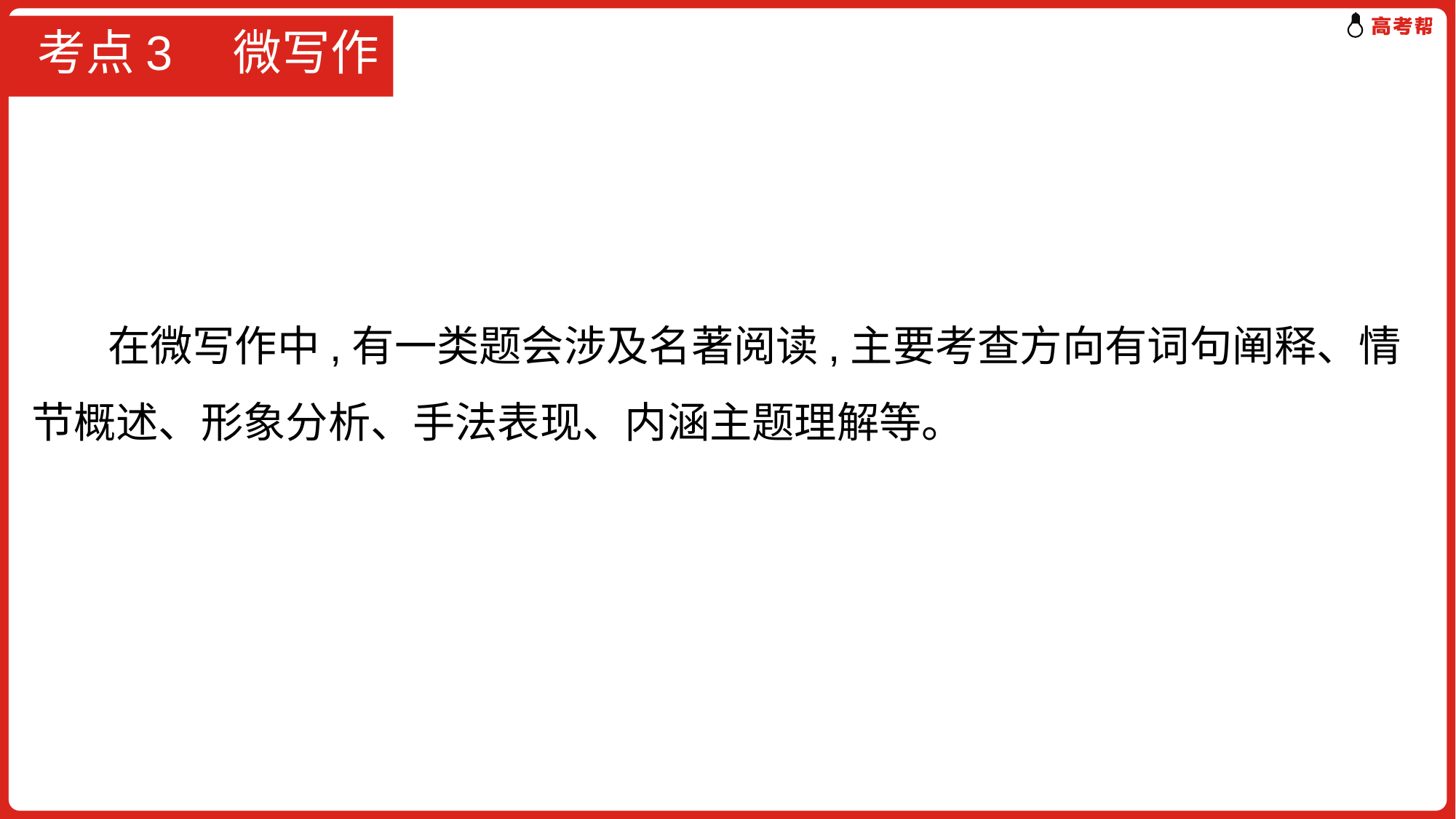

# 考点3　微写作
       在微写作中,有一类题会涉及名著阅读,主要考查方向有词句阐释、情节概述、形象分析、手法表现、内涵主题理解等。